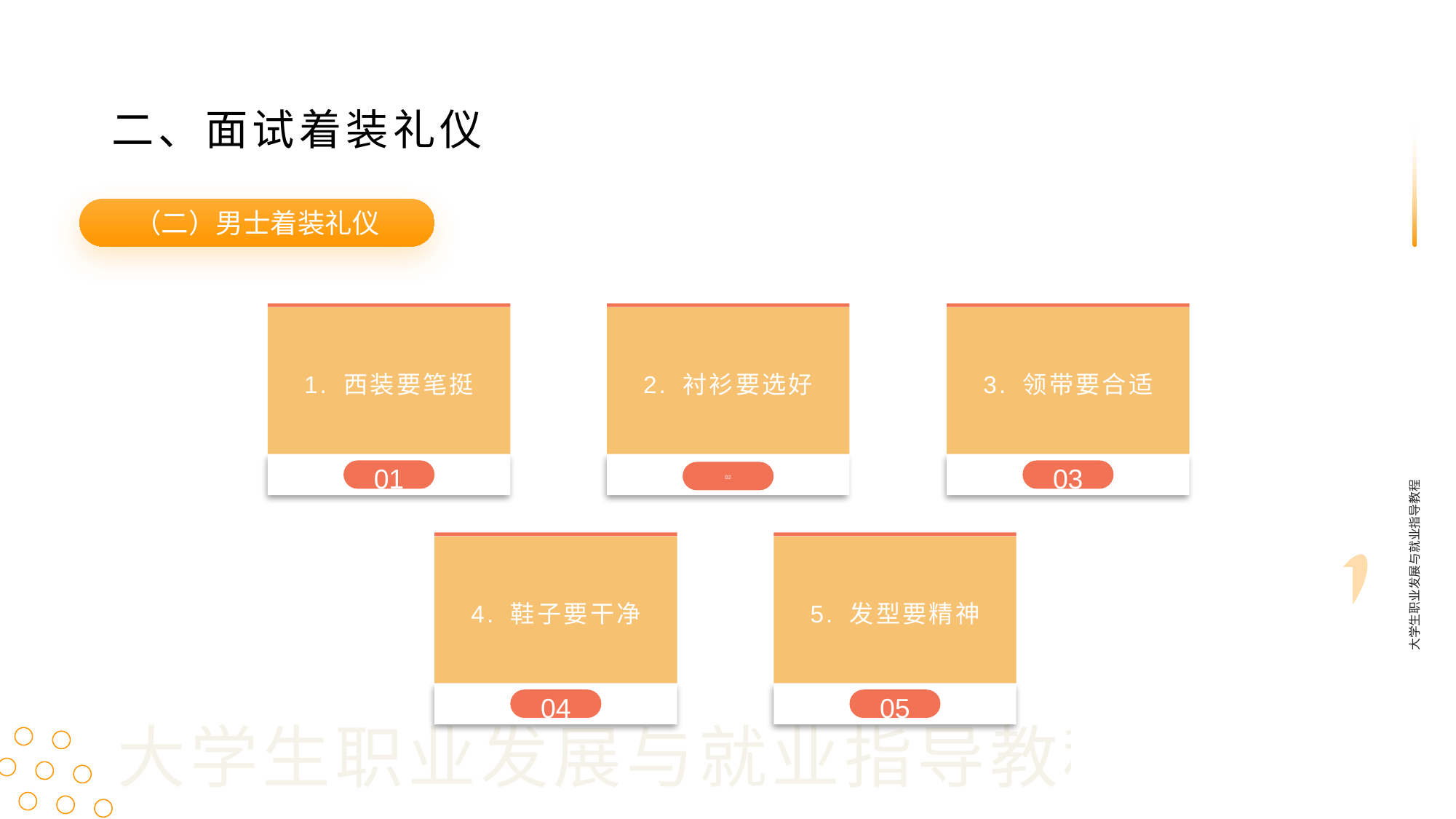

二、面试着装礼仪

（二）男士着装礼仪

1. 西装要笔挺

01

2. 衬衫要选好

02

3. 领带要合适

03

大学生职业发展与就业指导教程

4. 鞋子要干净

04

5. 发型要精神

05

大学生职业发展与就业指导教程